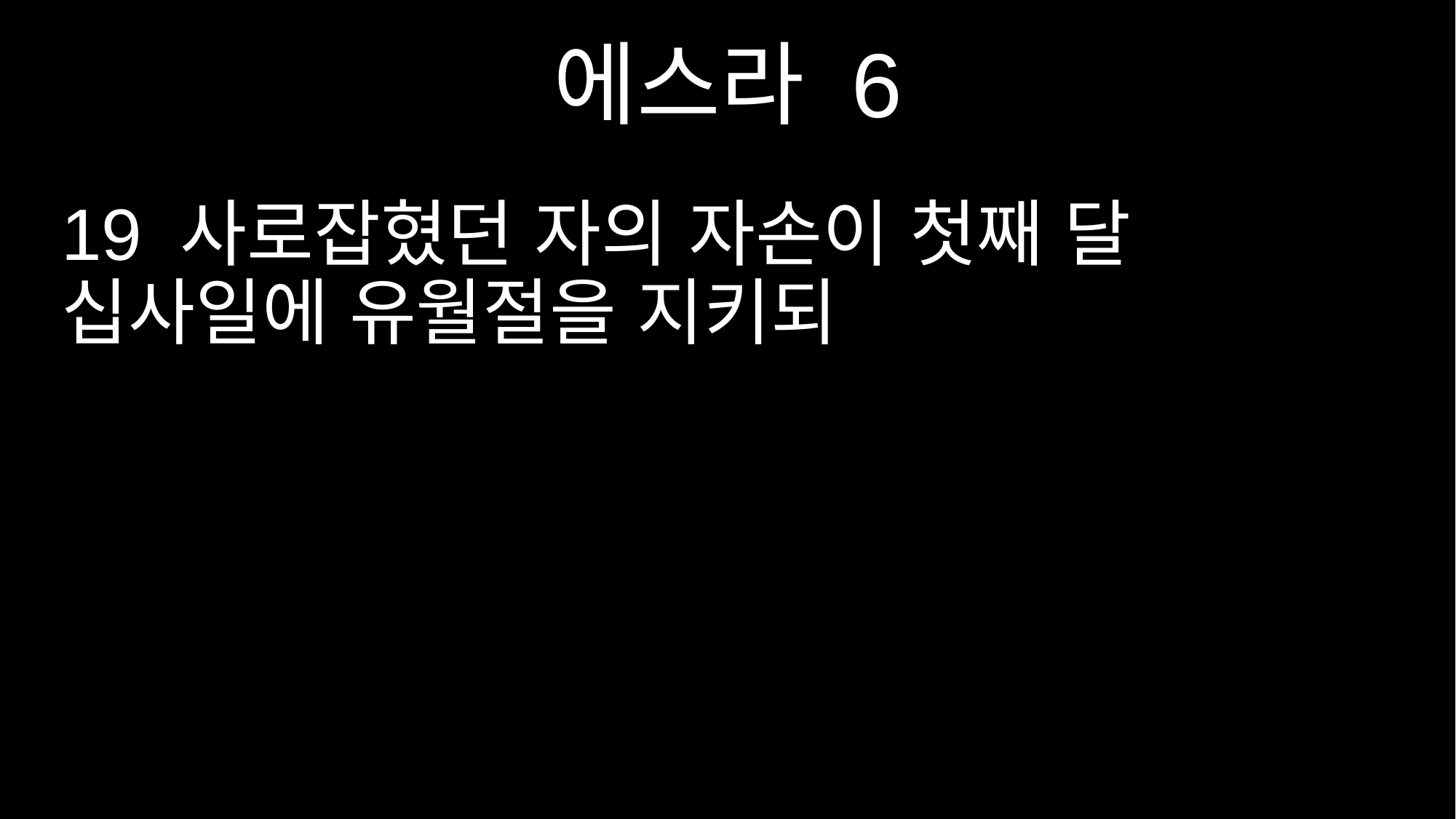

에스라 6
19 사로잡혔던 자의 자손이 첫째 달 십사일에 유월절을 지키되